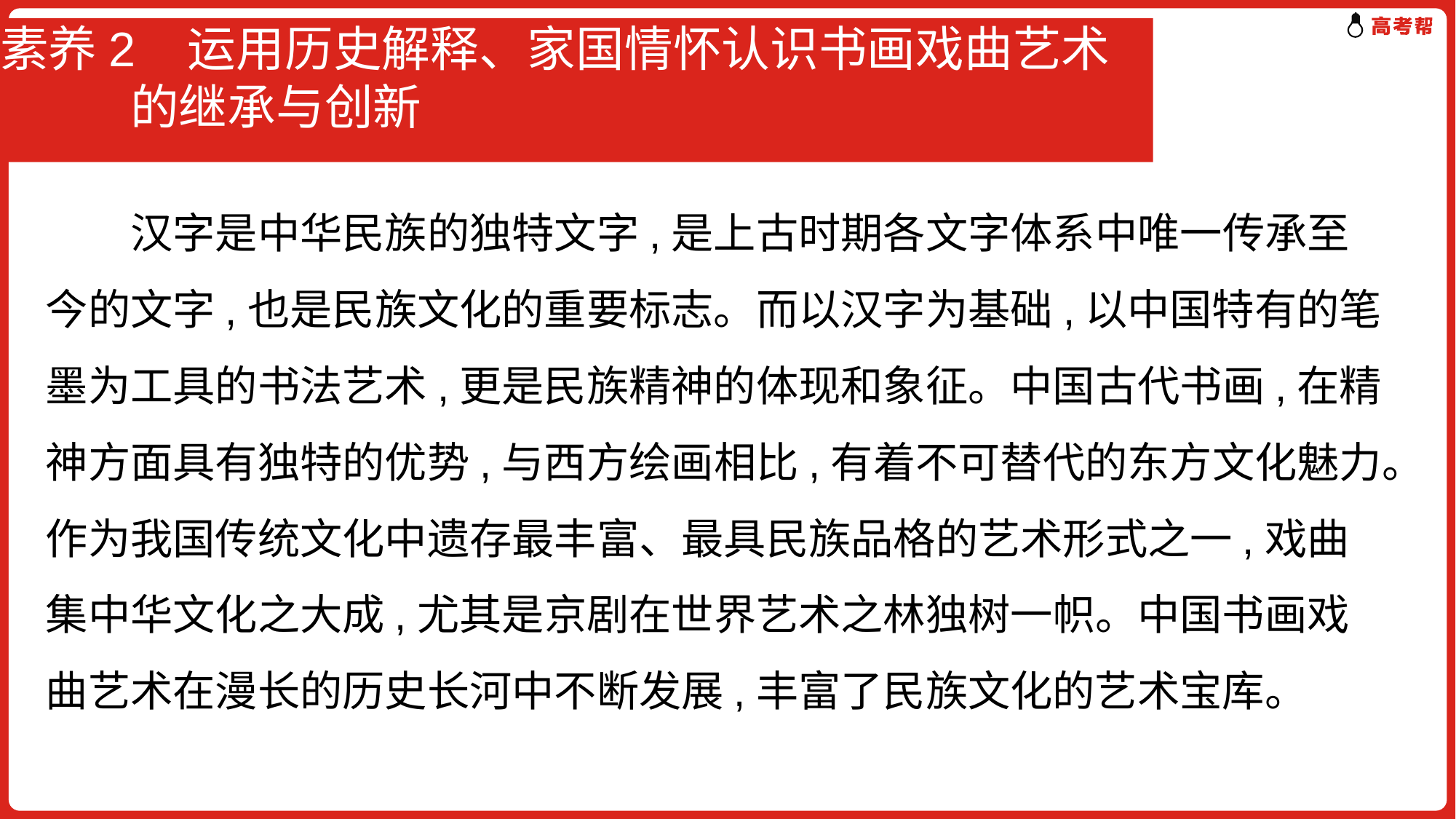

# 素养2   运用历史解释、家国情怀认识书画戏曲艺术 的继承与创新
　　汉字是中华民族的独特文字,是上古时期各文字体系中唯一传承至今的文字,也是民族文化的重要标志。而以汉字为基础,以中国特有的笔墨为工具的书法艺术,更是民族精神的体现和象征。中国古代书画,在精神方面具有独特的优势,与西方绘画相比,有着不可替代的东方文化魅力。作为我国传统文化中遗存最丰富、最具民族品格的艺术形式之一,戏曲集中华文化之大成,尤其是京剧在世界艺术之林独树一帜。中国书画戏曲艺术在漫长的历史长河中不断发展,丰富了民族文化的艺术宝库。